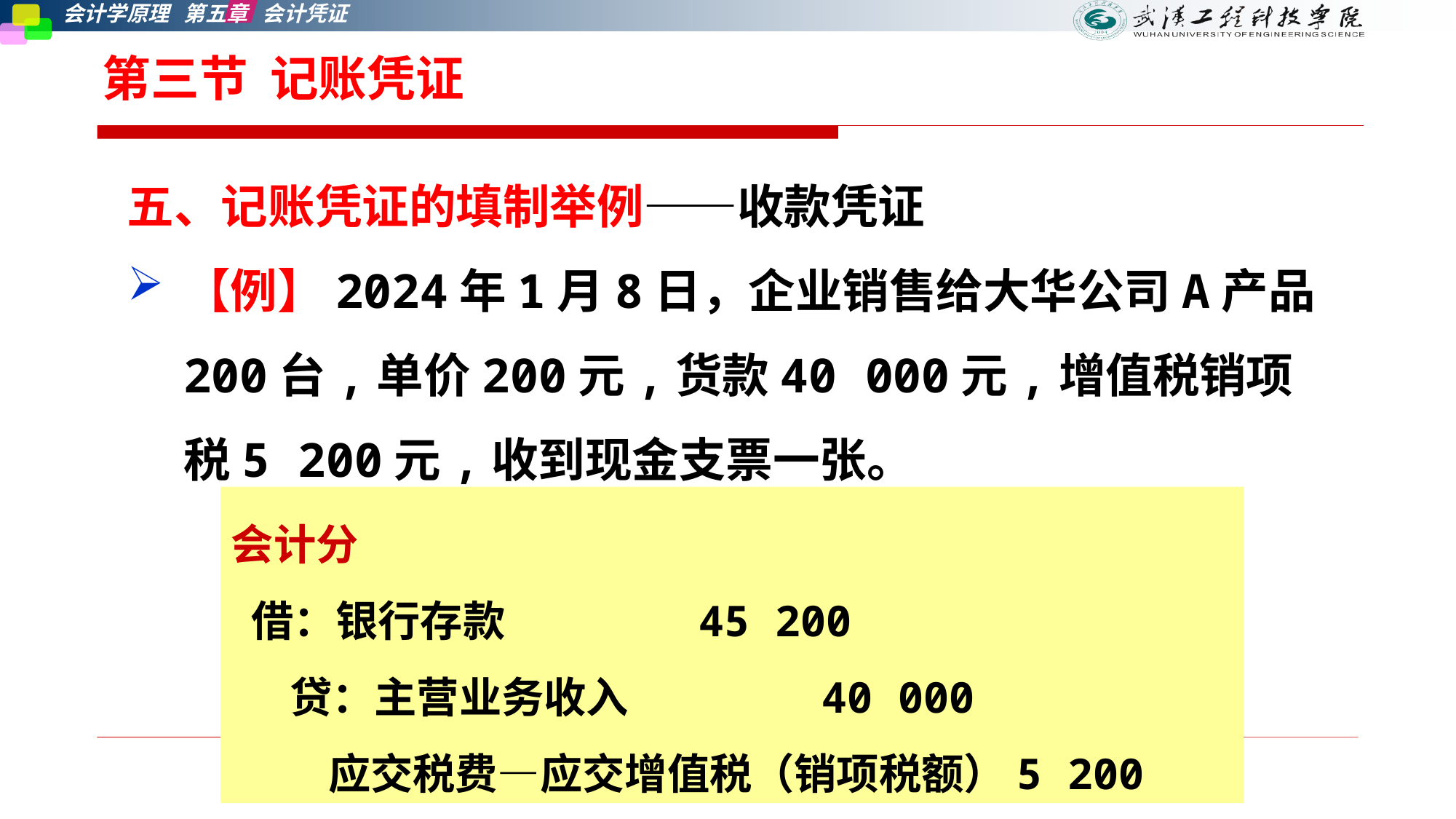

# 第三节  记账凭证
五、记账凭证的填制举例——收款凭证
【例】2024年1月8日，企业销售给大华公司A产品200台,单价200元,货款40 000元,增值税销项税5 200元,收到现金支票一张。
会计分
 借：银行存款                   45 200
     贷：主营业务收入                   40 000
         应交税费—应交增值税（销项税额）5 200